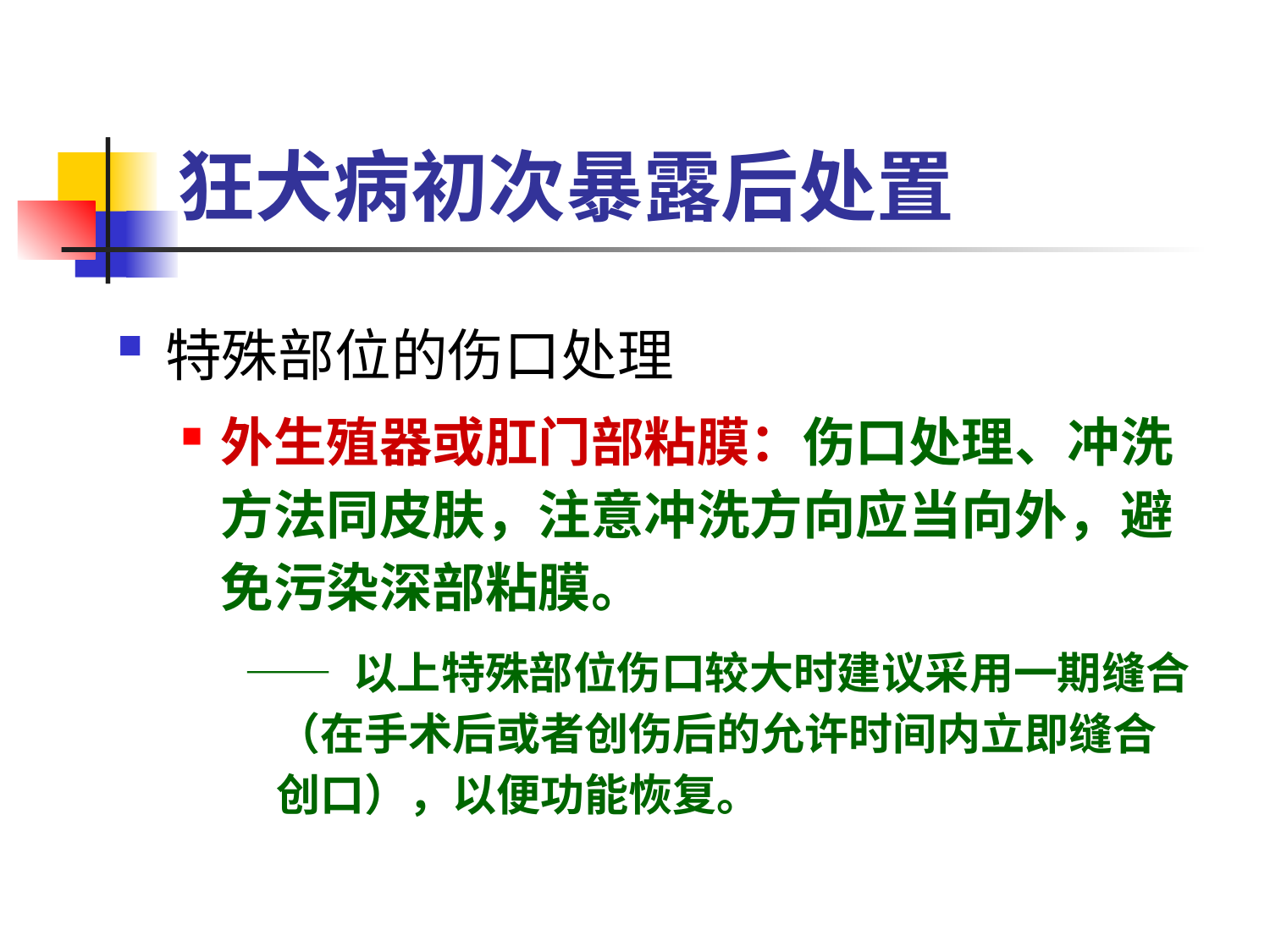

# 狂犬病初次暴露后处置
特殊部位的伤口处理
外生殖器或肛门部粘膜：伤口处理、冲洗方法同皮肤，注意冲洗方向应当向外，避免污染深部粘膜。
—— 以上特殊部位伤口较大时建议采用一期缝合（在手术后或者创伤后的允许时间内立即缝合创口），以便功能恢复。